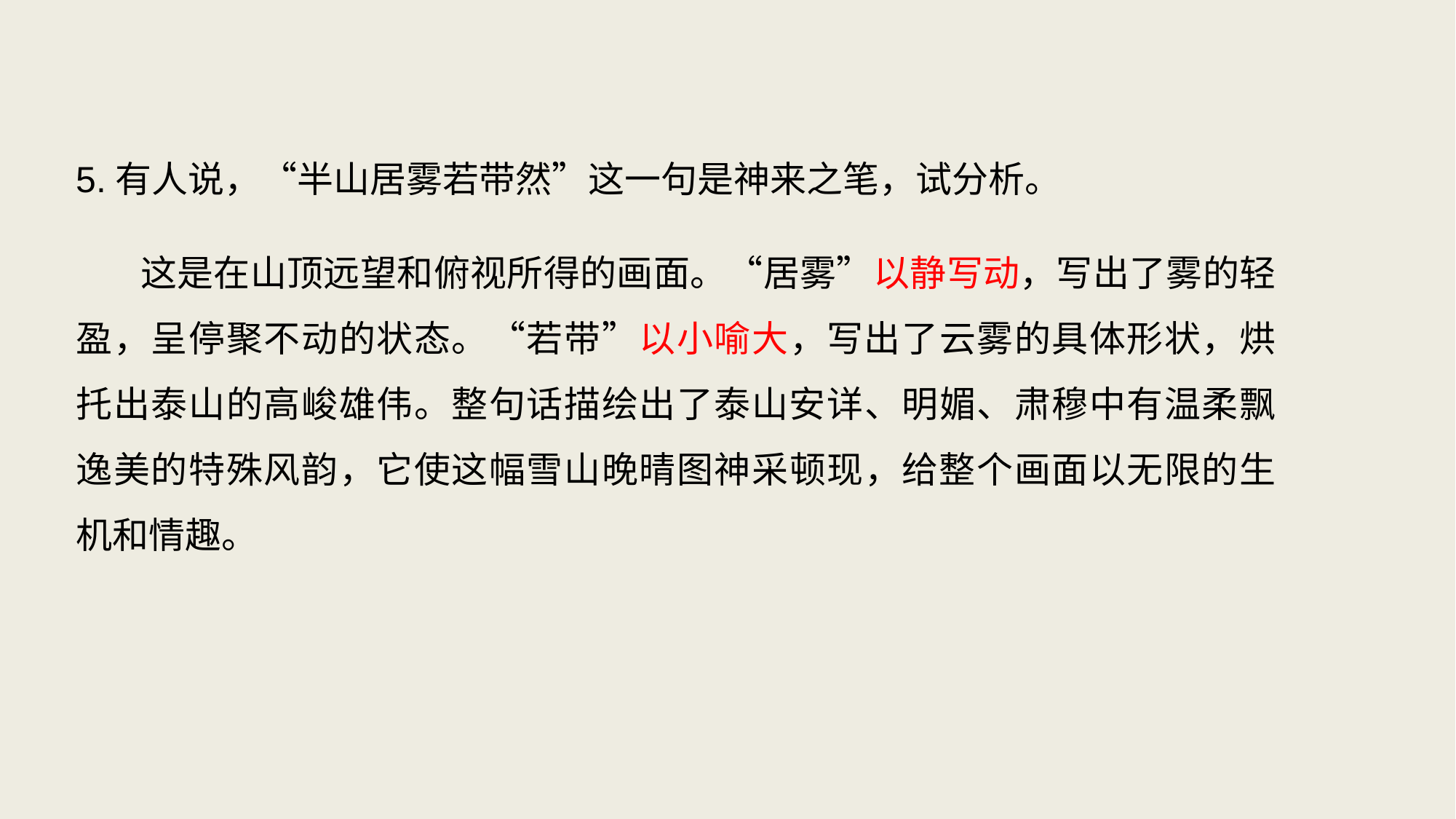

5.有人说，“半山居雾若带然”这一句是神来之笔，试分析。
这是在山顶远望和俯视所得的画面。“居雾”以静写动，写出了雾的轻盈，呈停聚不动的状态。“若带”以小喻大，写出了云雾的具体形状，烘托出泰山的高峻雄伟。整句话描绘出了泰山安详、明媚、肃穆中有温柔飘逸美的特殊风韵，它使这幅雪山晚晴图神采顿现，给整个画面以无限的生机和情趣。